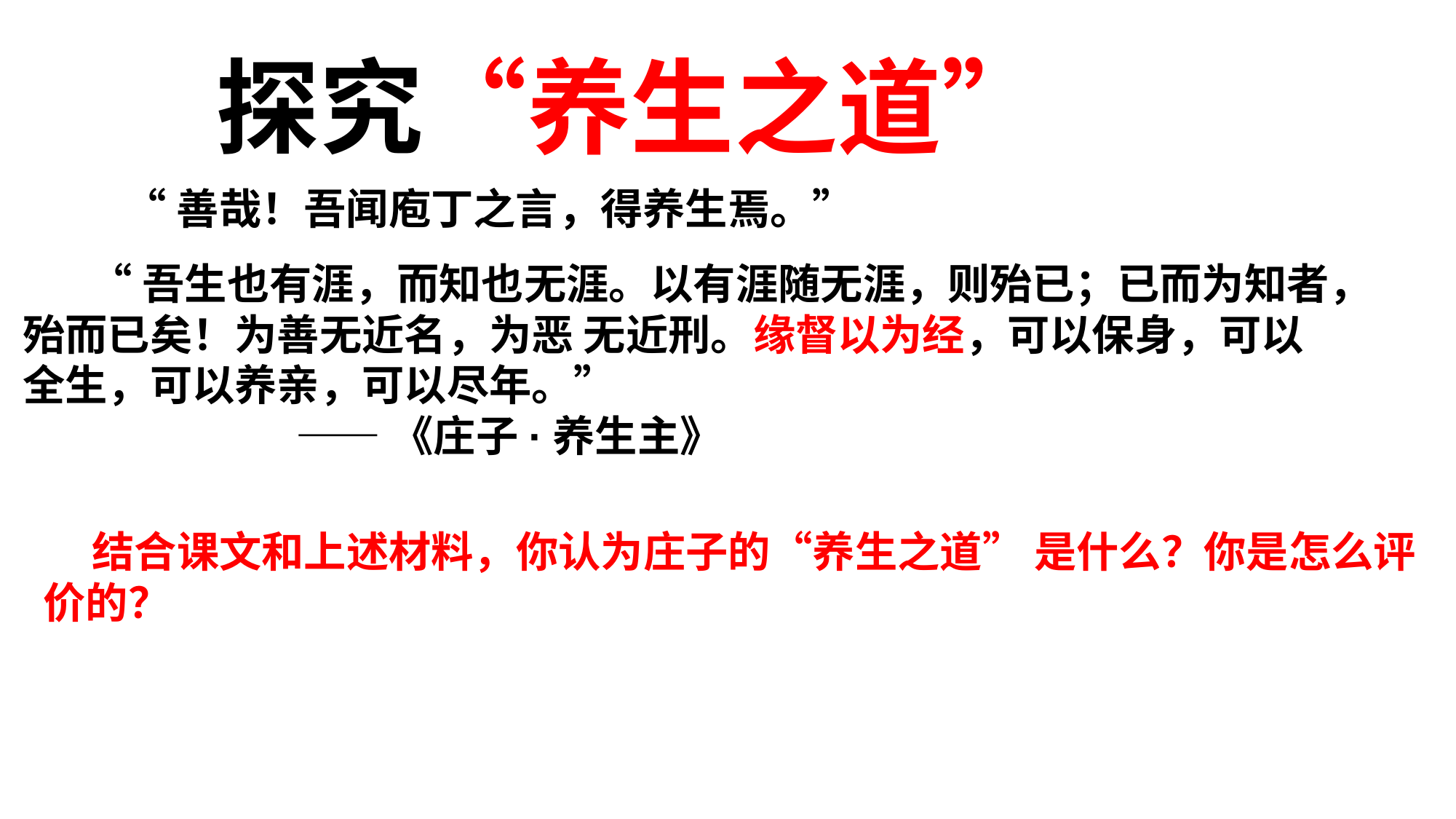

# 探究“养生之道”
“善哉！吾闻庖丁之言，得养生焉。”
        “吾生也有涯，而知也无涯。以有涯随无涯，则殆已；已而为知者，殆而已矣！为善无近名，为恶 无近刑。缘督以为经，可以保身，可以全生，可以养亲，可以尽年。”
                          ——《庄子·养生主》
    结合课文和上述材料，你认为庄子的“养生之道” 是什么？你是怎么评价的？